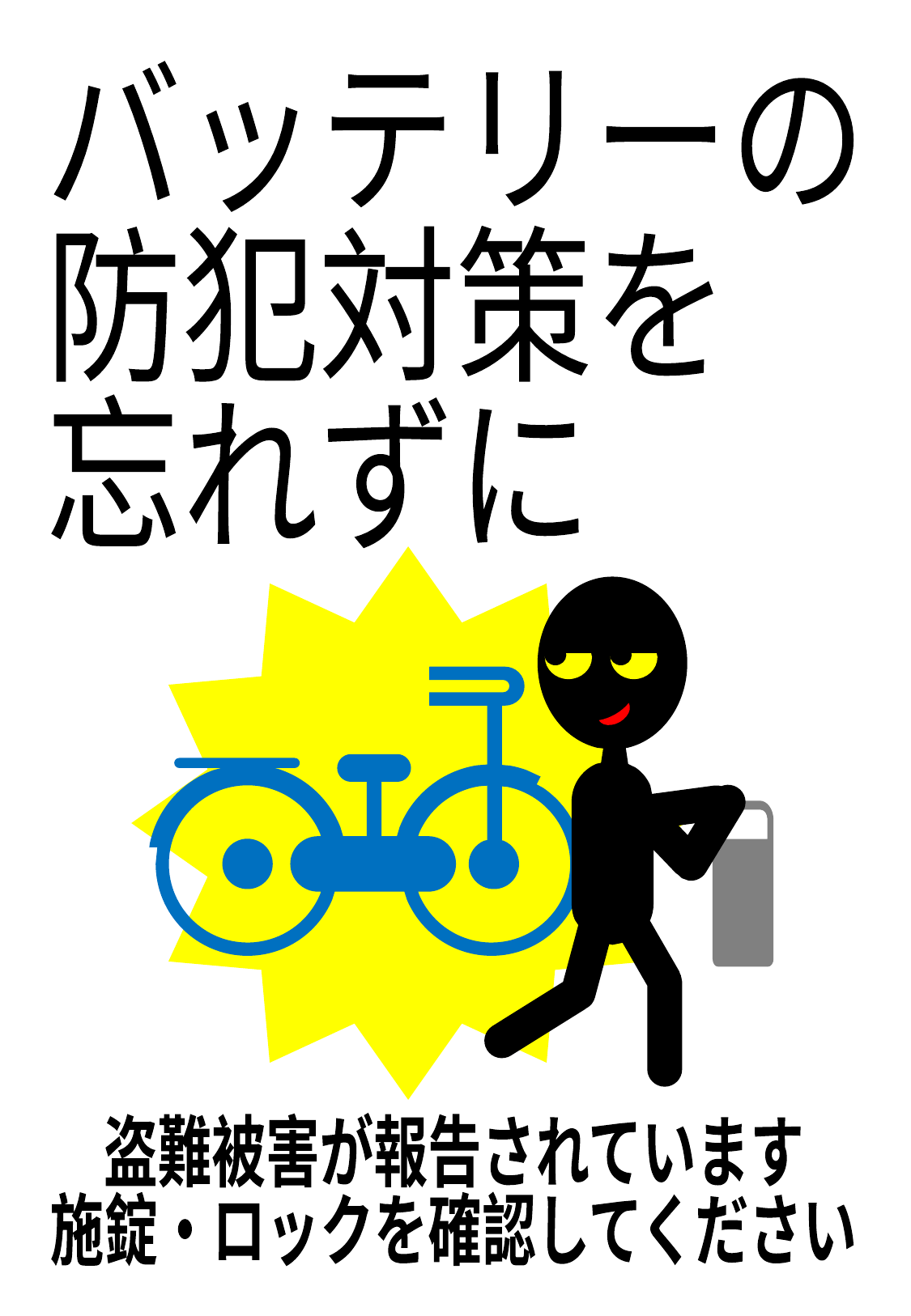

バッテリーの
防犯対策を
忘れずに

盗難被害が報告されています
施錠・ロックを確認してください